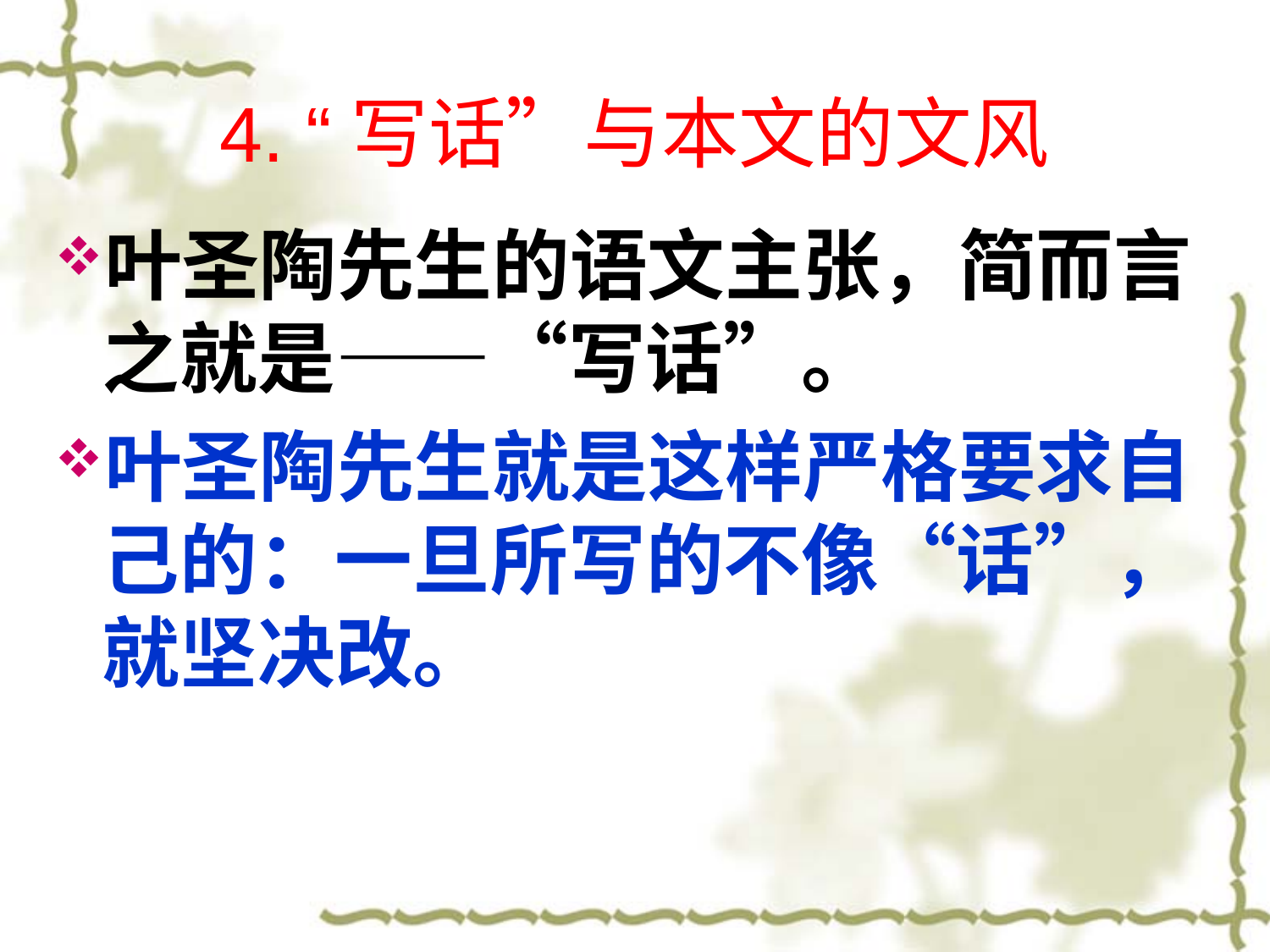

# 4. “写话”与本文的文风
叶圣陶先生的语文主张，简而言之就是——“写话”。
叶圣陶先生就是这样严格要求自己的：一旦所写的不像“话”，就坚决改。